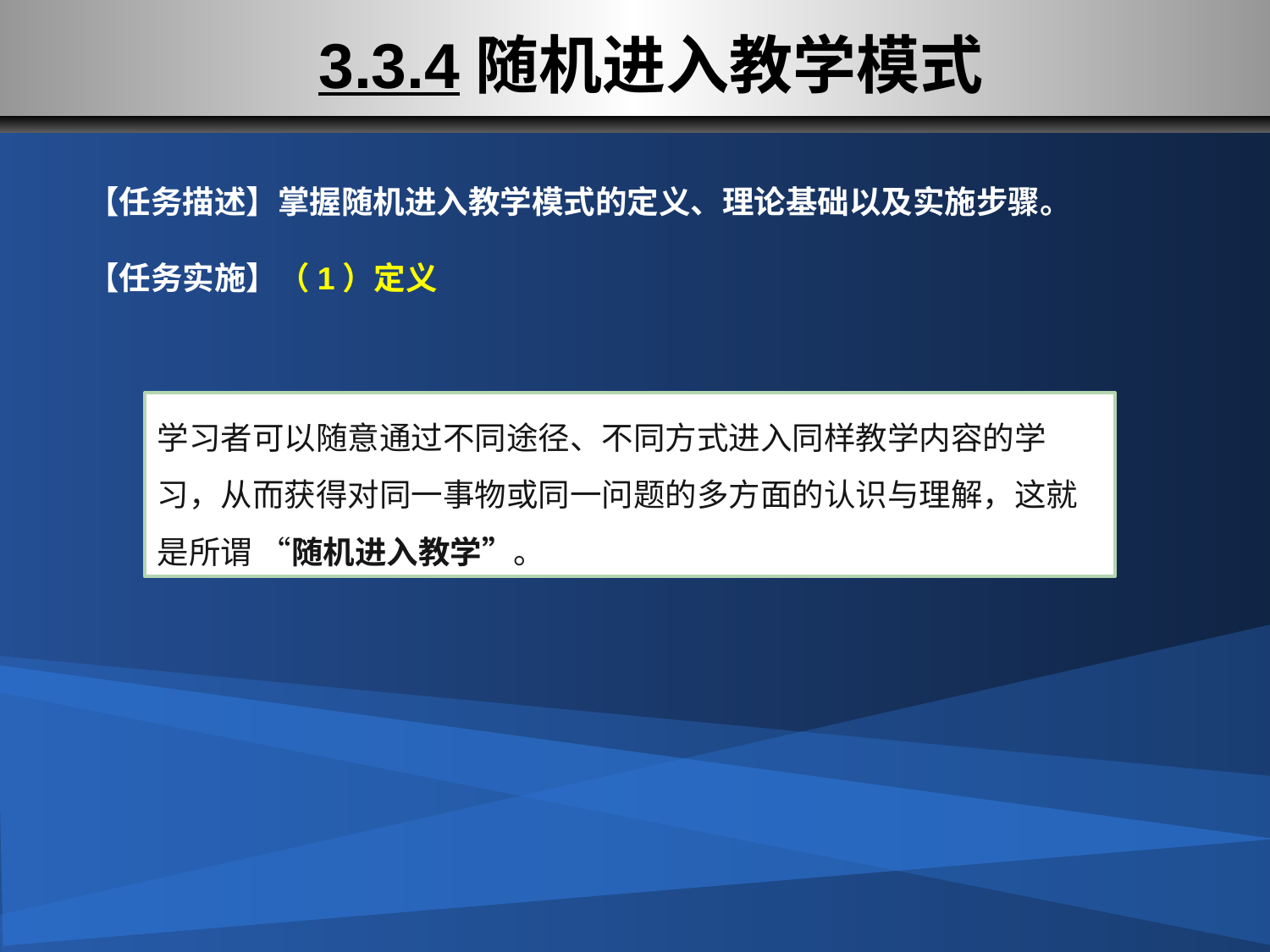

# 3.3.4随机进入教学模式
【任务描述】掌握随机进入教学模式的定义、理论基础以及实施步骤。

【任务实施】（1）定义
学习者可以随意通过不同途径、不同方式进入同样教学内容的学习，从而获得对同一事物或同一问题的多方面的认识与理解，这就是所谓 “随机进入教学”。